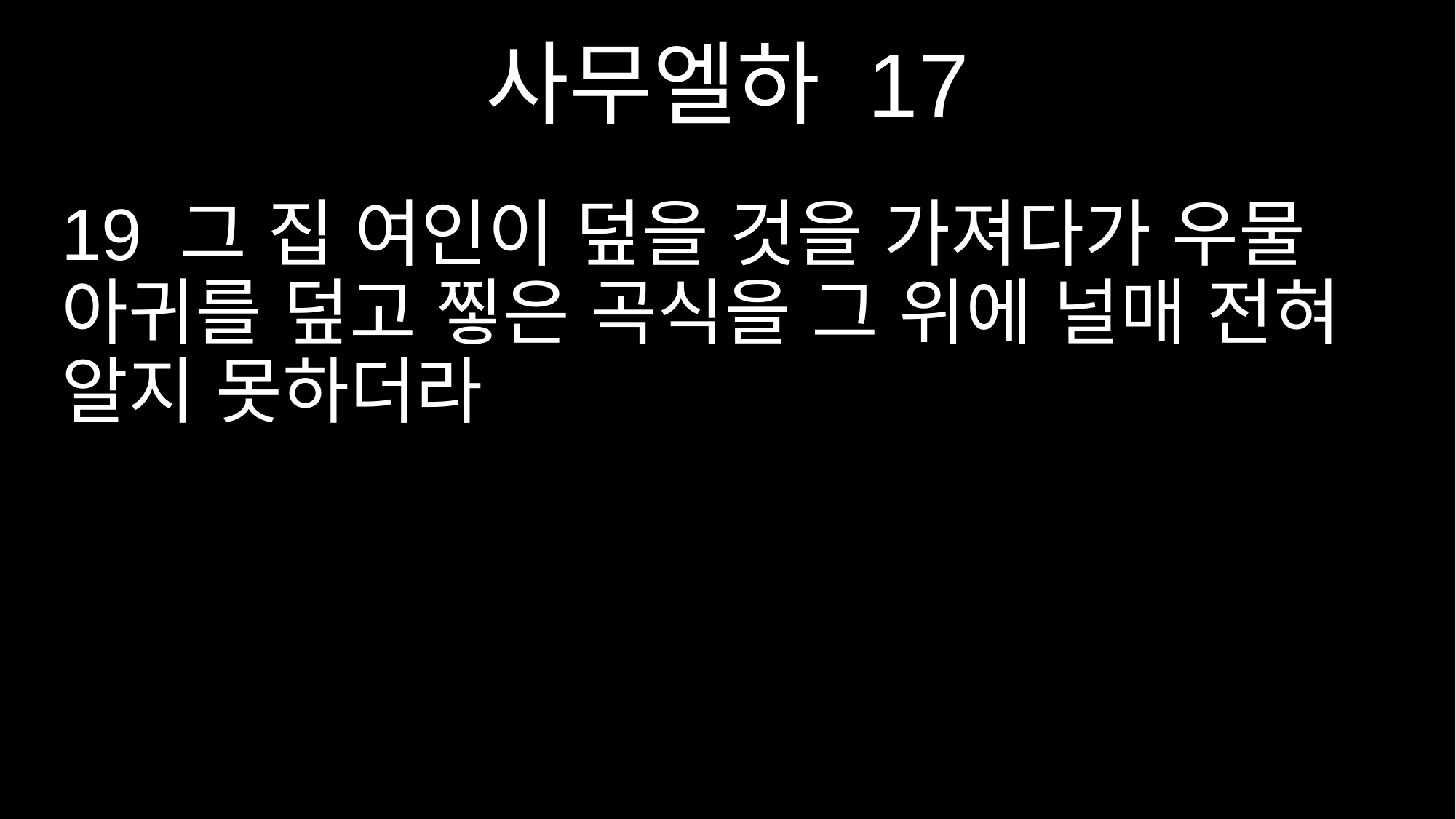

사무엘하 17
19 그 집 여인이 덮을 것을 가져다가 우물 아귀를 덮고 찧은 곡식을 그 위에 널매 전혀 알지 못하더라